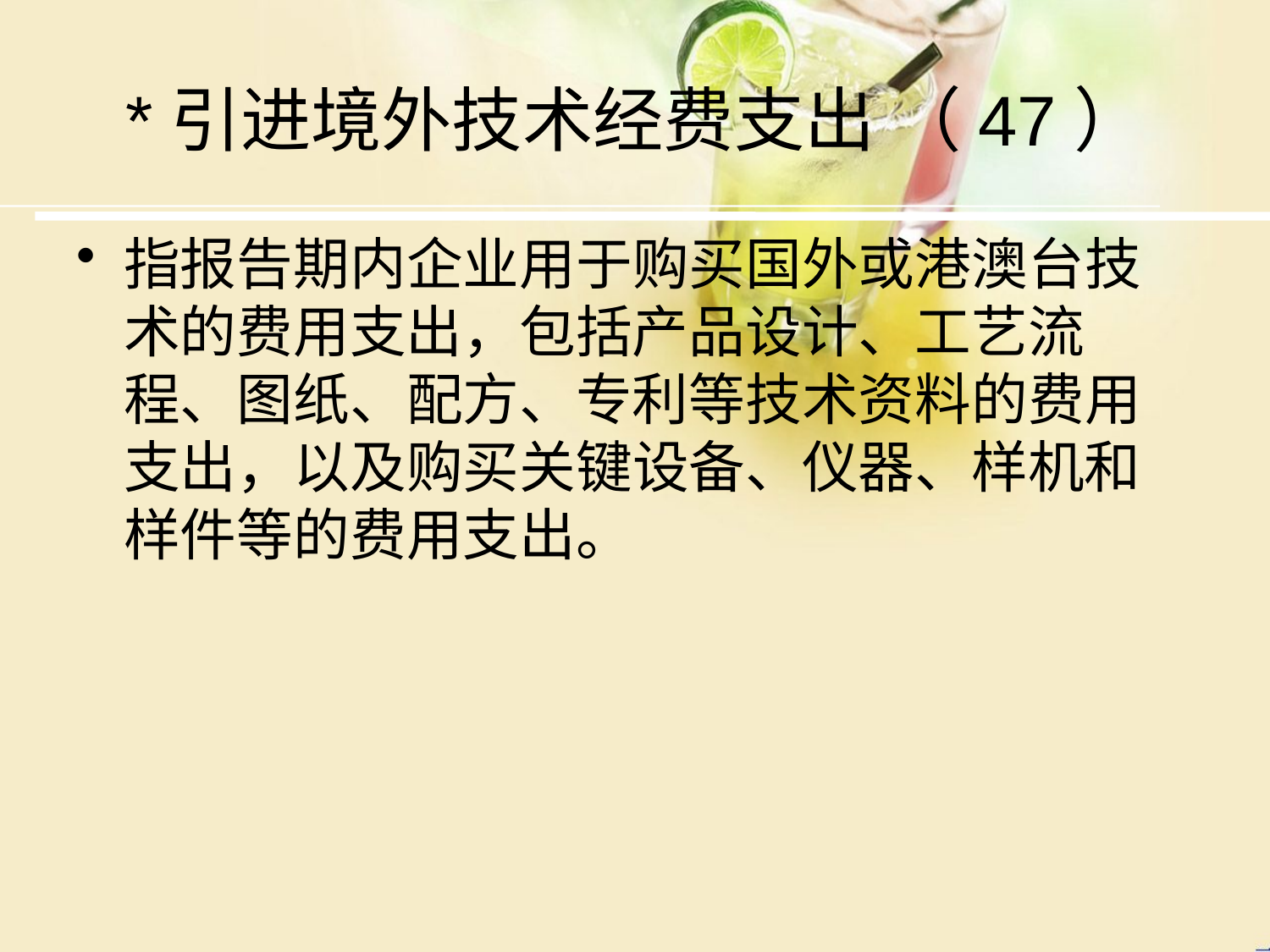

# *引进境外技术经费支出 （47）
指报告期内企业用于购买国外或港澳台技术的费用支出，包括产品设计、工艺流程、图纸、配方、专利等技术资料的费用支出，以及购买关键设备、仪器、样机和样件等的费用支出。